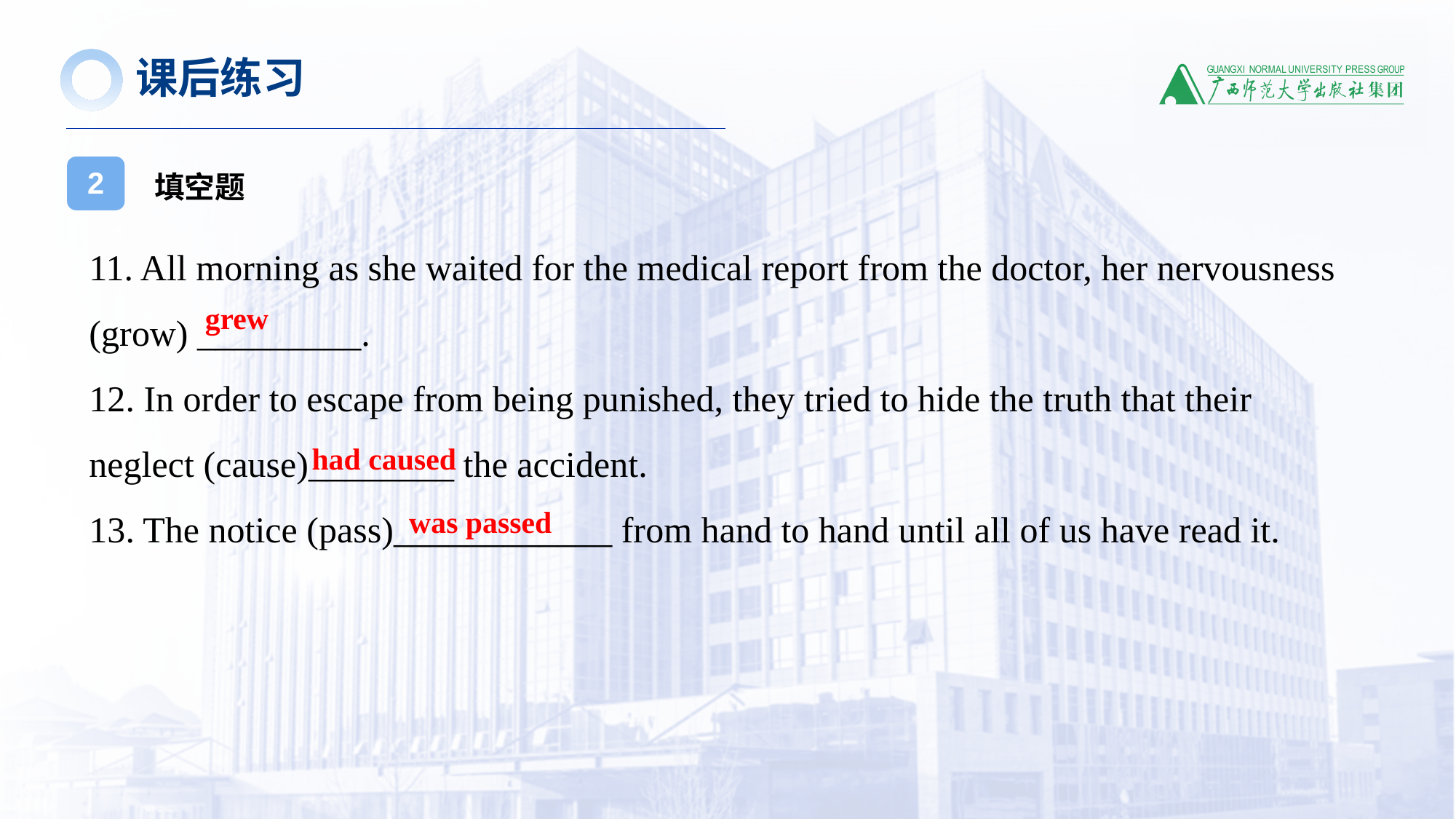

课后练习

填空题
2

11. All morning as she waited for the medical report from the doctor, her nervousness (grow) _________.
12. In order to escape from being punished, they tried to hide the truth that their neglect (cause)________ the accident.
13. The notice (pass)____________ from hand to hand until all of us have read it.
grew
had caused
was passed